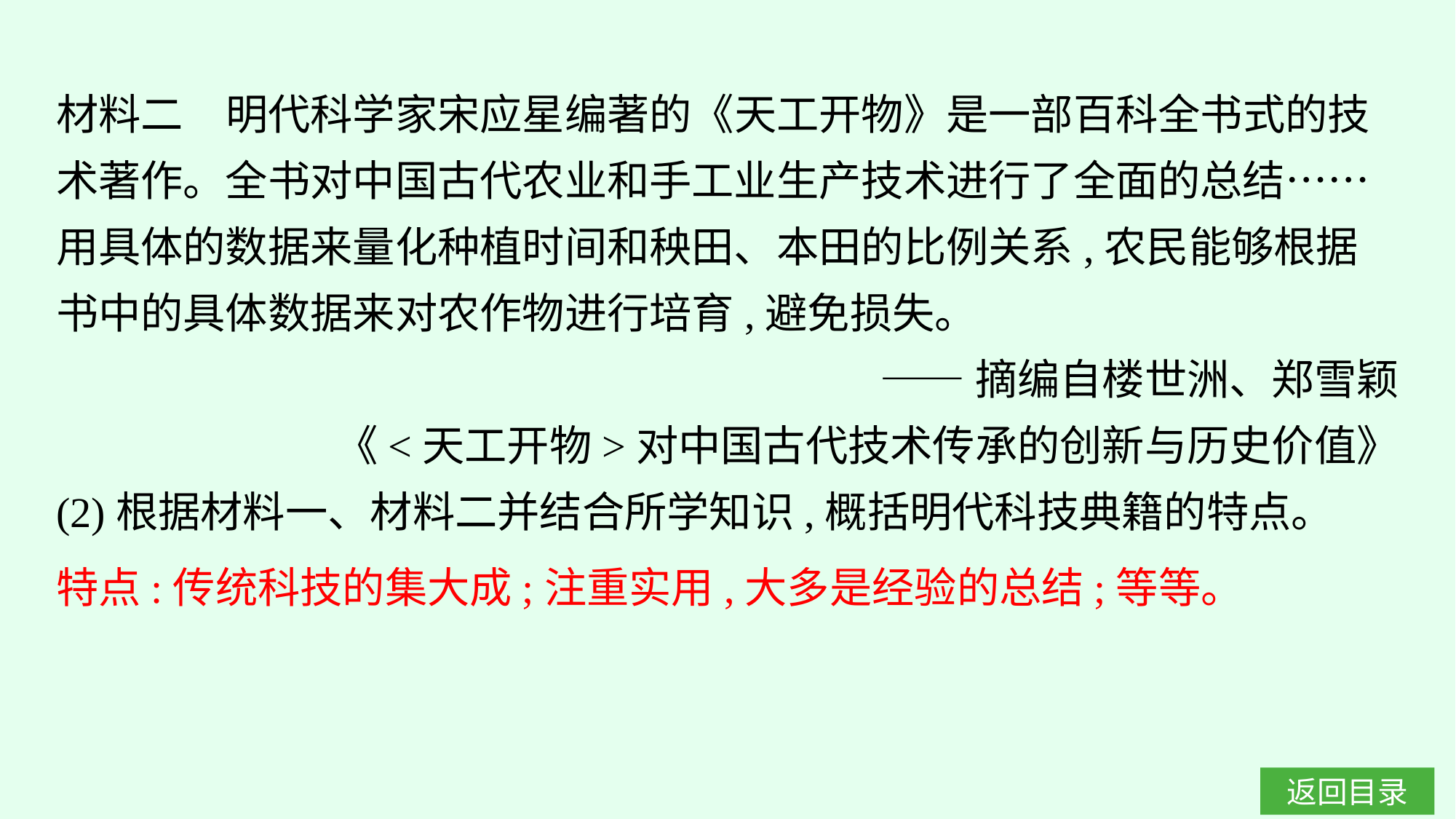

材料二　明代科学家宋应星编著的《天工开物》是一部百科全书式的技术著作。全书对中国古代农业和手工业生产技术进行了全面的总结……用具体的数据来量化种植时间和秧田、本田的比例关系,农民能够根据书中的具体数据来对农作物进行培育,避免损失。
——摘编自楼世洲、郑雪颖
《<天工开物>对中国古代技术传承的创新与历史价值》
(2)根据材料一、材料二并结合所学知识,概括明代科技典籍的特点。
特点:传统科技的集大成;注重实用,大多是经验的总结;等等。